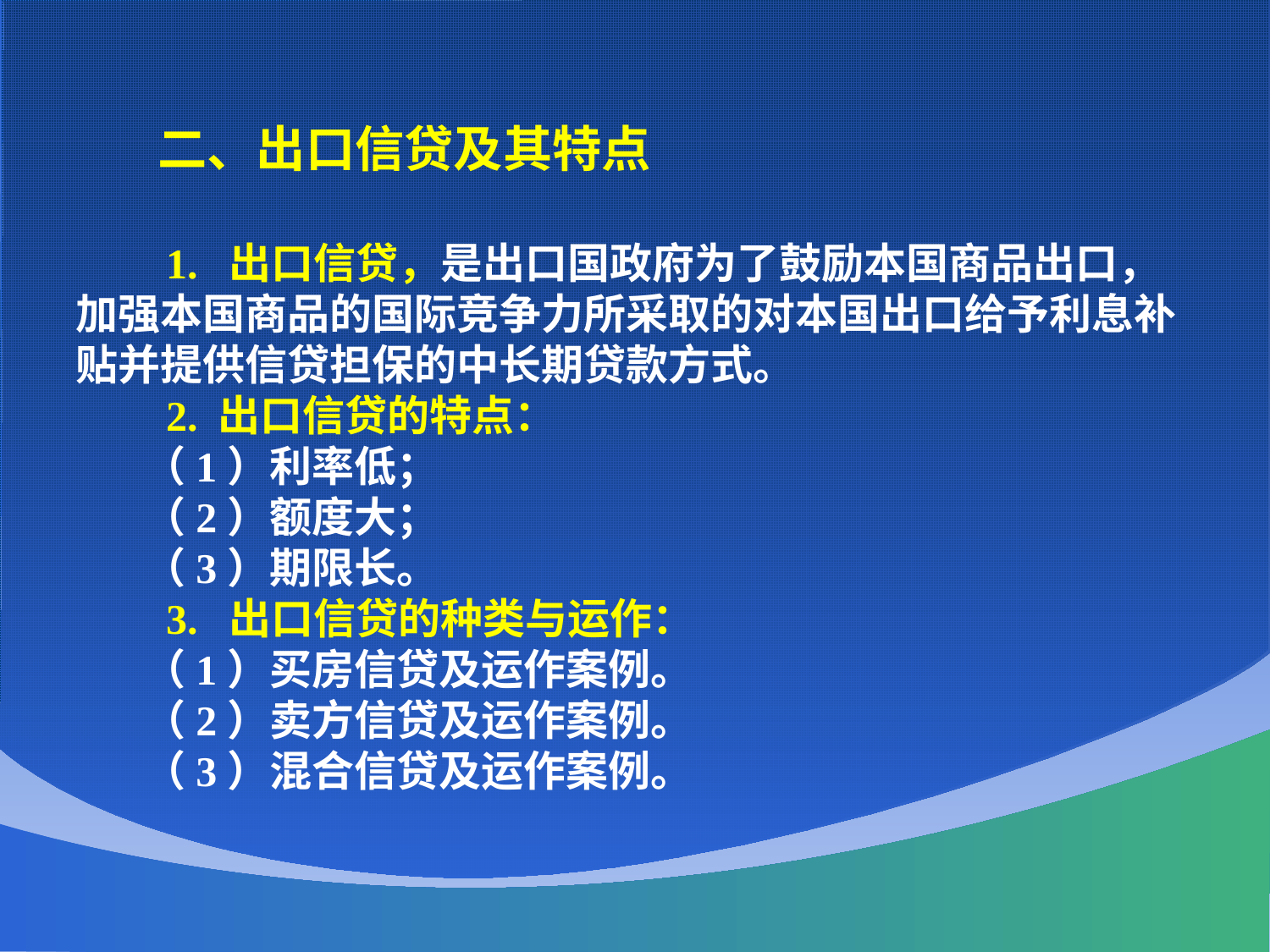

二、出口信贷及其特点

    1.  出口信贷，是出口国政府为了鼓励本国商品出口，加强本国商品的国际竞争力所采取的对本国出口给予利息补贴并提供信贷担保的中长期贷款方式。
    2. 出口信贷的特点：
 （1）利率低；
 （2）额度大；
 （3）期限长。
    3.  出口信贷的种类与运作：
 （1）买房信贷及运作案例。
 （2）卖方信贷及运作案例。
 （3）混合信贷及运作案例。